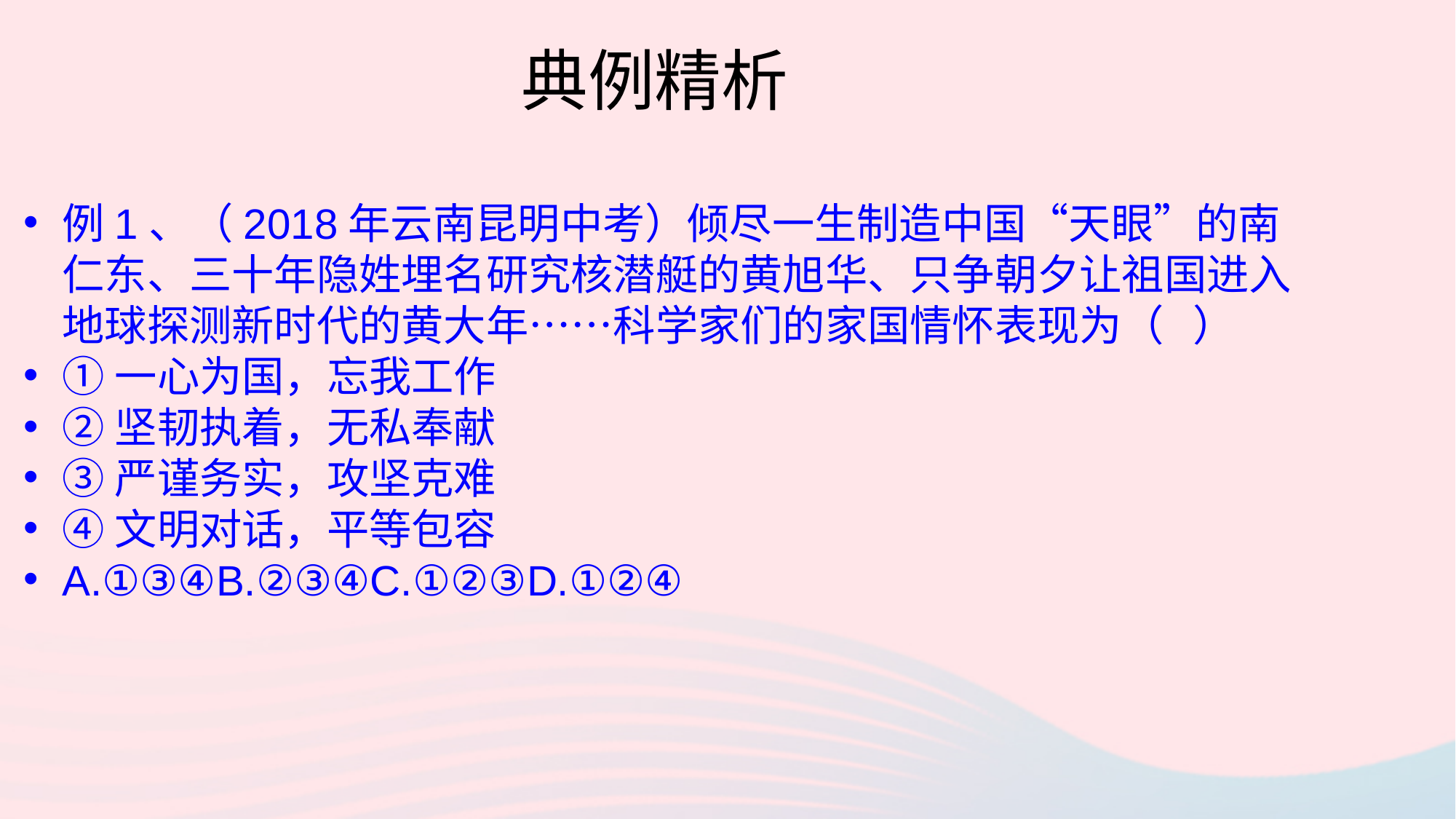

典例精析
例1、（2018年云南昆明中考）倾尽一生制造中国“天眼”的南仁东、三十年隐姓埋名研究核潜艇的黄旭华、只争朝夕让祖国进入地球探测新时代的黄大年……科学家们的家国情怀表现为（   ）
①一心为国，忘我工作
②坚韧执着，无私奉献
③严谨务实，攻坚克难
④文明对话，平等包容
A.①③④B.②③④C.①②③D.①②④